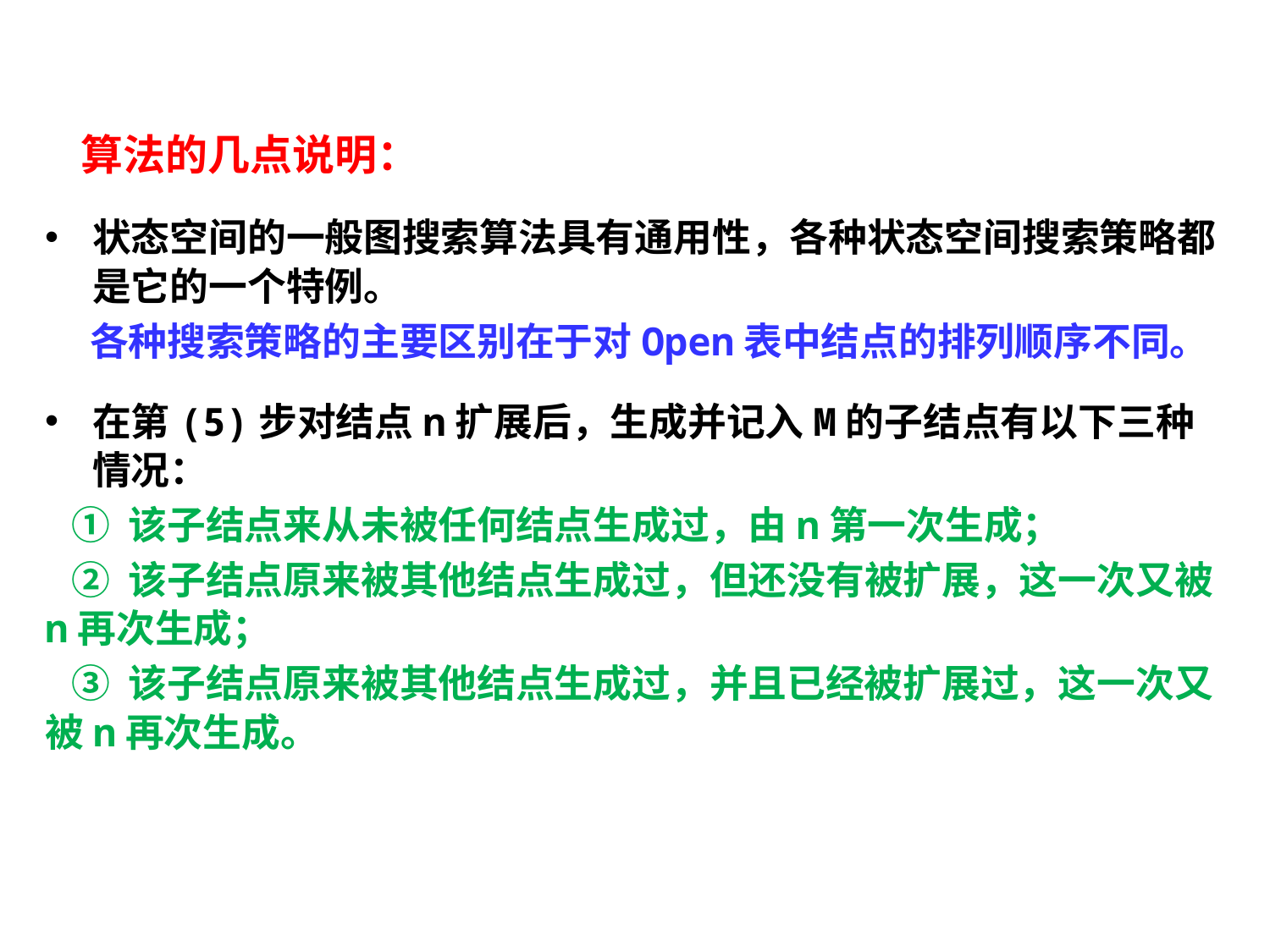

算法的几点说明：
状态空间的一般图搜索算法具有通用性，各种状态空间搜索策略都是它的一个特例。
    各种搜索策略的主要区别在于对Open表中结点的排列顺序不同。
在第(5)步对结点n扩展后，生成并记入M的子结点有以下三种情况：
   ① 该子结点来从未被任何结点生成过，由n第一次生成；
   ② 该子结点原来被其他结点生成过，但还没有被扩展，这一次又被n再次生成；
   ③ 该子结点原来被其他结点生成过，并且已经被扩展过，这一次又被n再次生成。